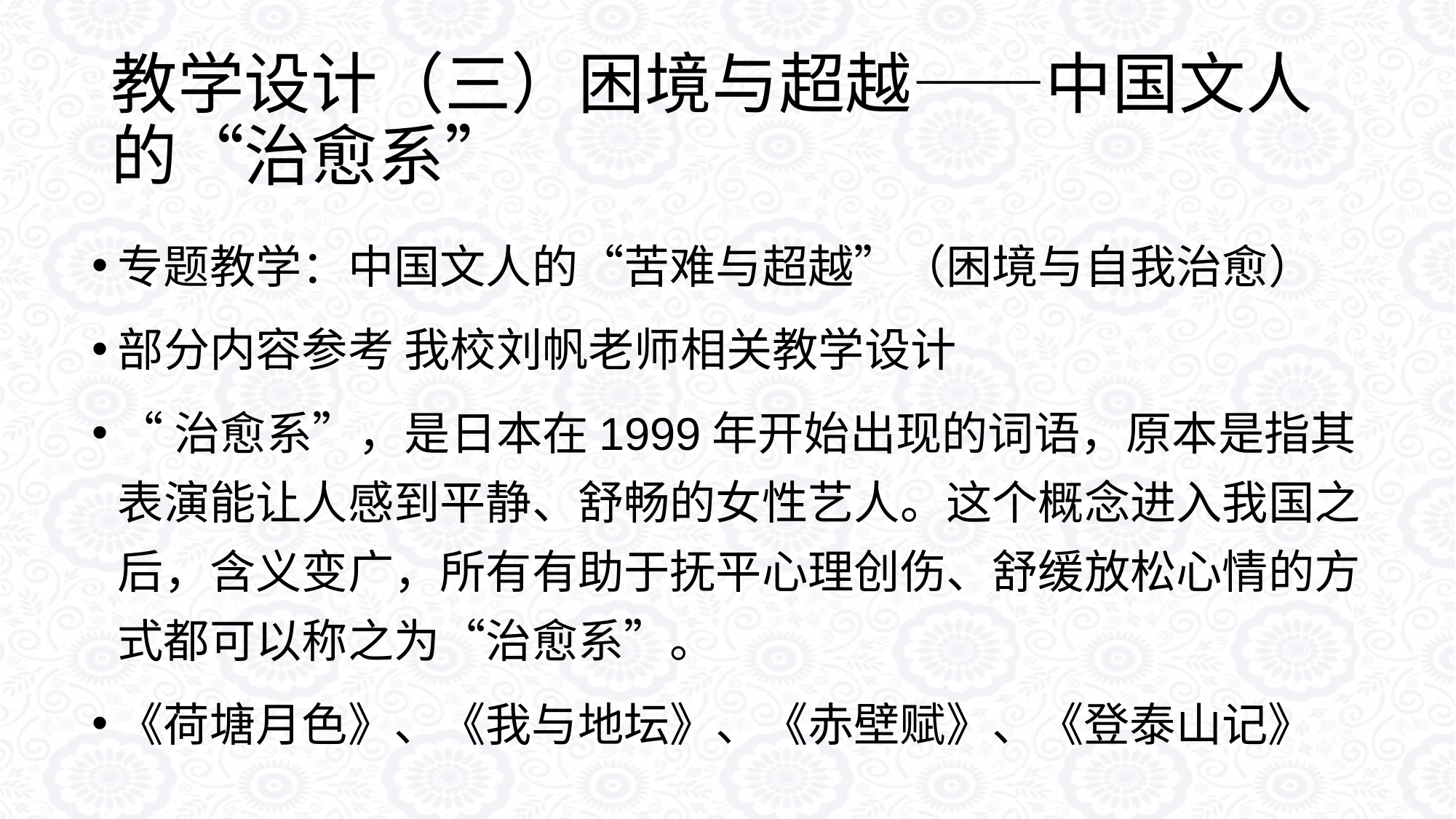

# 教学设计（三）困境与超越——中国文人的“治愈系”
专题教学：中国文人的“苦难与超越”（困境与自我治愈）
部分内容参考 我校刘帆老师相关教学设计
“治愈系”，是日本在1999年开始出现的词语，原本是指其表演能让人感到平静、舒畅的女性艺人。这个概念进入我国之后，含义变广，所有有助于抚平心理创伤、舒缓放松心情的方式都可以称之为“治愈系”。
《荷塘月色》、《我与地坛》、《赤壁赋》、《登泰山记》